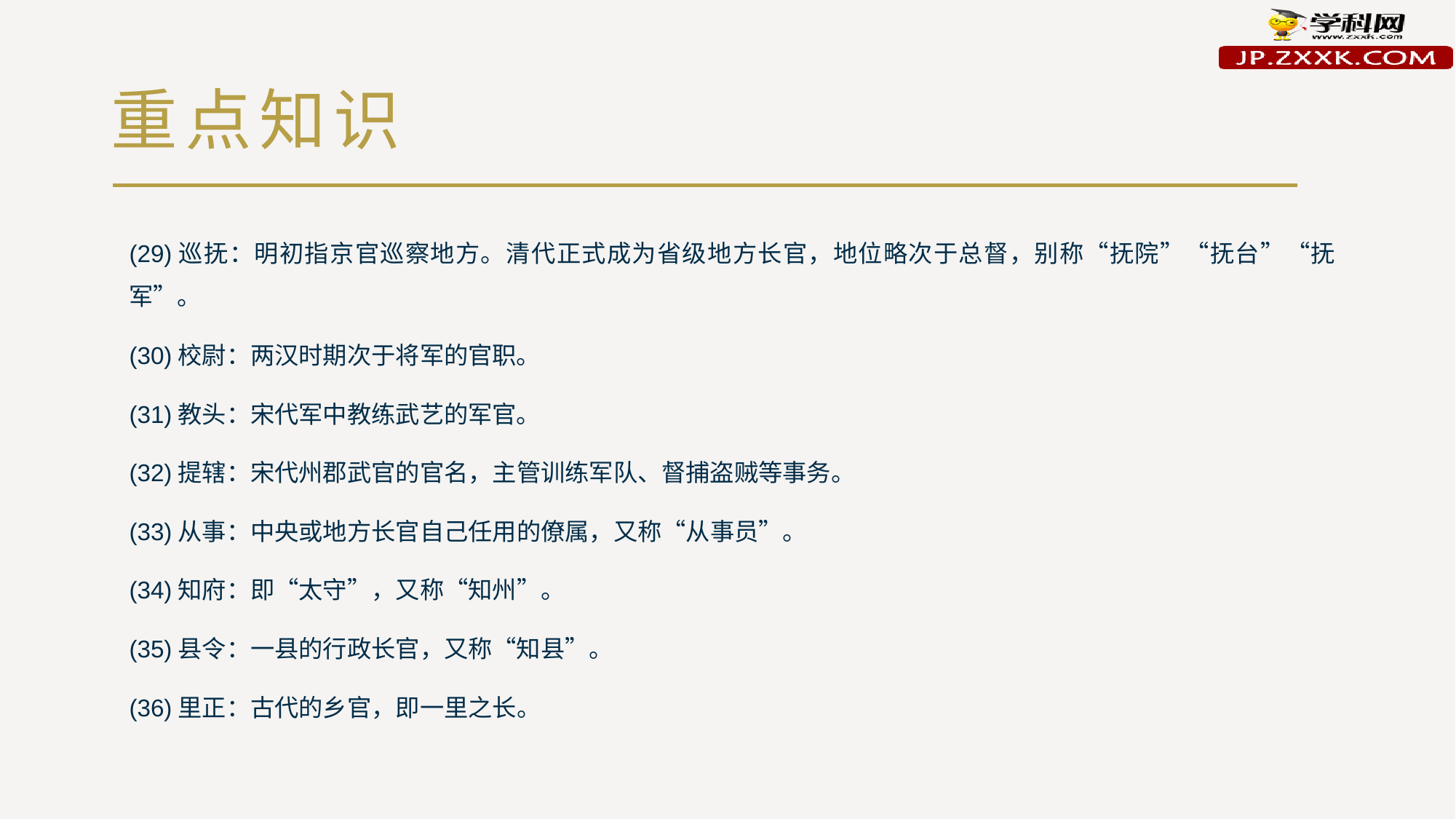

# 重点知识
(29)巡抚：明初指京官巡察地方。清代正式成为省级地方长官，地位略次于总督，别称“抚院”“抚台”“抚军”。
(30)校尉：两汉时期次于将军的官职。
(31)教头：宋代军中教练武艺的军官。
(32)提辖：宋代州郡武官的官名，主管训练军队、督捕盗贼等事务。
(33)从事：中央或地方长官自己任用的僚属，又称“从事员”。
(34)知府：即“太守”，又称“知州”。
(35)县令：一县的行政长官，又称“知县”。
(36)里正：古代的乡官，即一里之长。